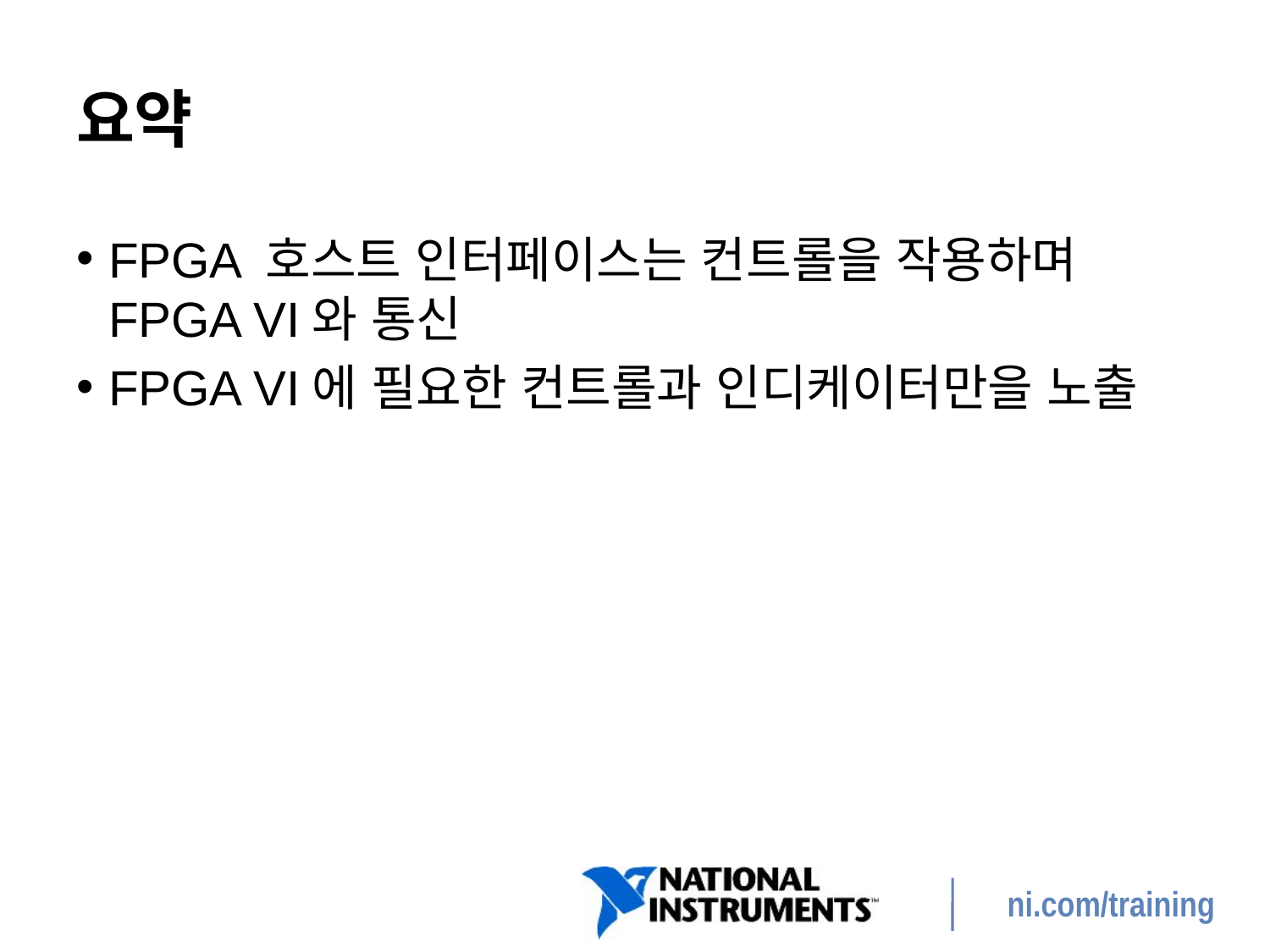

# 요약
FPGA 호스트 인터페이스는 컨트롤을 작용하며 FPGA VI와 통신
FPGA VI에 필요한 컨트롤과 인디케이터만을 노출